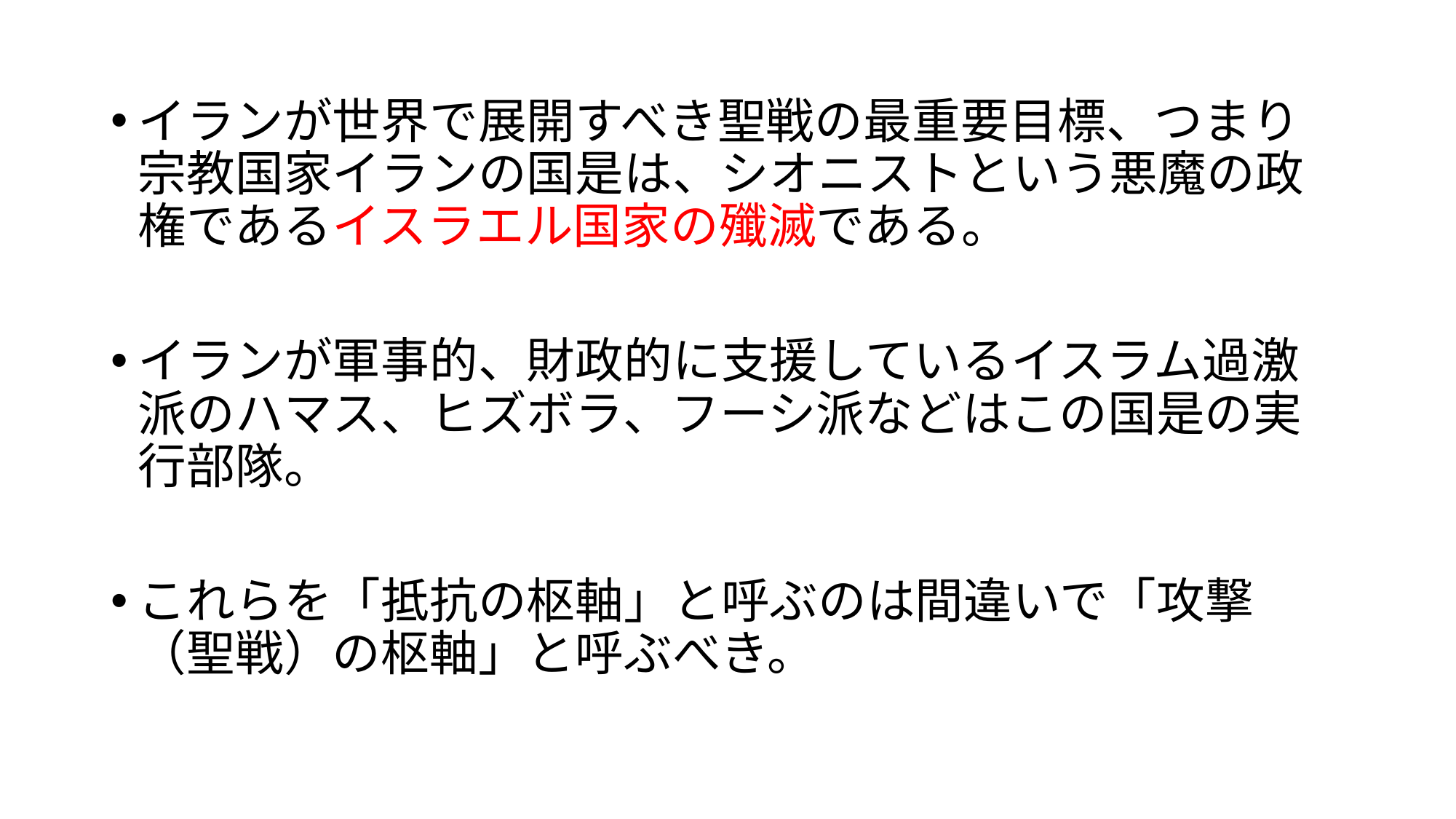

イランが世界で展開すべき聖戦の最重要目標、つまり宗教国家イランの国是は、シオニストという悪魔の政権であるイスラエル国家の殲滅である。

イランが軍事的、財政的に支援しているイスラム過激派のハマス、ヒズボラ、フーシ派などはこの国是の実行部隊。

これらを「抵抗の枢軸」と呼ぶのは間違いで「攻撃（聖戦）の枢軸」と呼ぶべき。